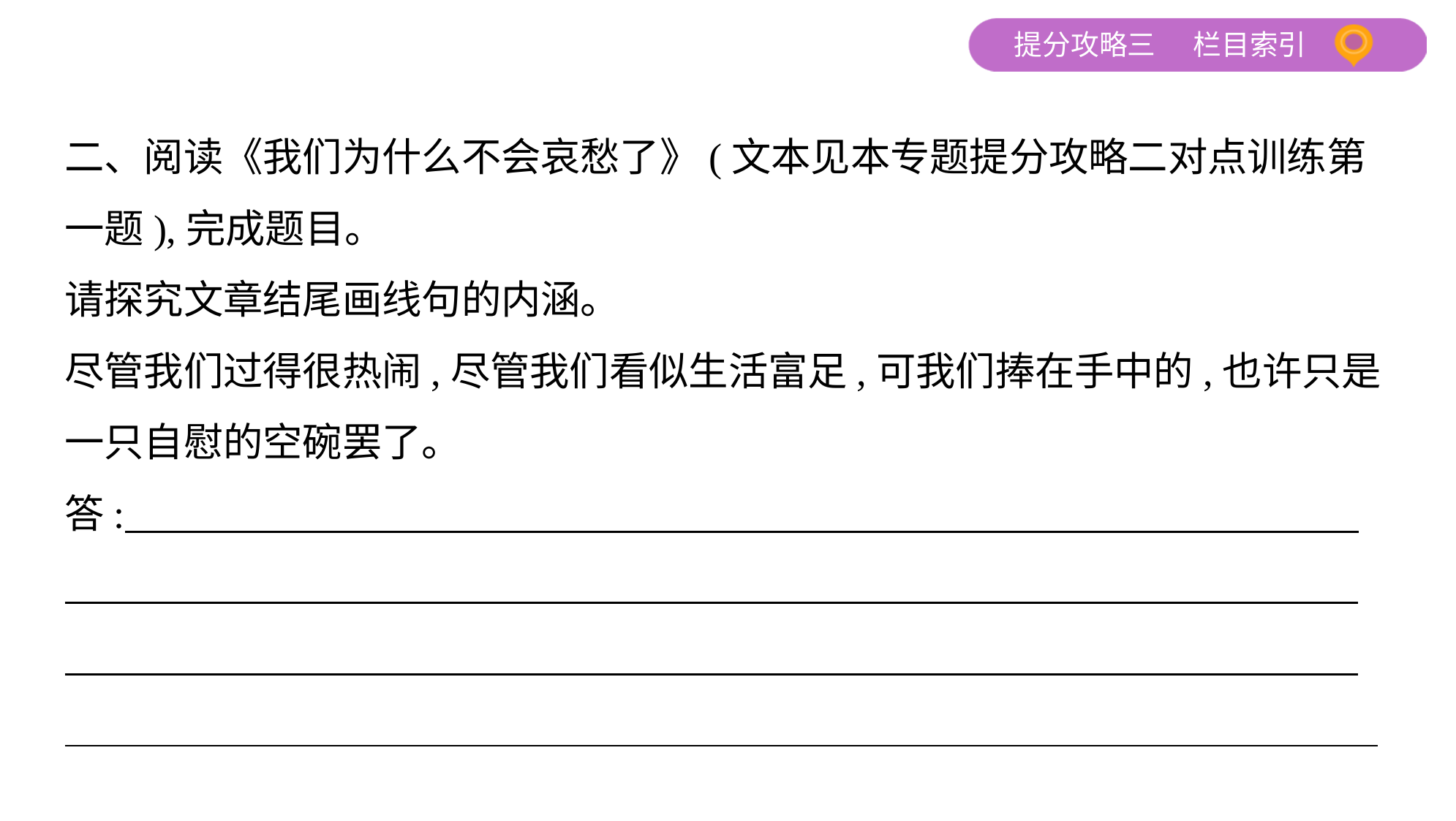

二、阅读《我们为什么不会哀愁了》(文本见本专题提分攻略二对点训练第
一题),完成题目。
请探究文章结尾画线句的内涵。
尽管我们过得很热闹,尽管我们看似生活富足,可我们捧在手中的,也许只是
一只自慰的空碗罢了。
答: